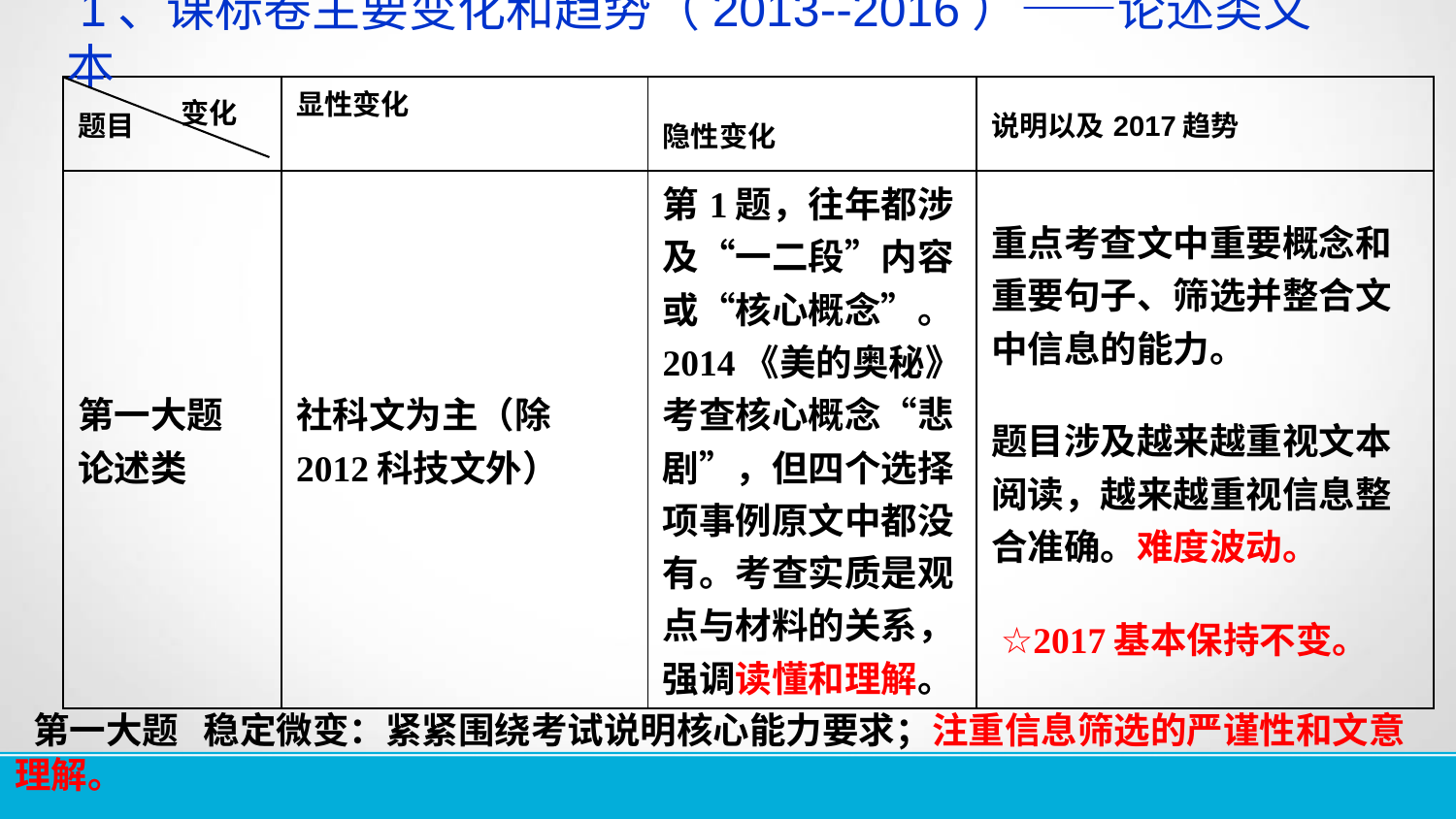

1、课标卷主要变化和趋势（2013--2016）——论述类文本
| 题目 | 显性变化 | 隐性变化 | 说明以及2017趋势 |
| --- | --- | --- | --- |
| 第一大题 论述类 | 社科文为主（除2012科技文外） | 第1题，往年都涉及“一二段”内容或“核心概念”。2014《美的奥秘》考查核心概念“悲剧”，但四个选择项事例原文中都没有。考查实质是观点与材料的关系，强调读懂和理解。 | 重点考查文中重要概念和重要句子、筛选并整合文中信息的能力。 题目涉及越来越重视文本阅读，越来越重视信息整合准确。难度波动。 ☆2017基本保持不变。 |
变化

 第一大题   稳定微变：紧紧围绕考试说明核心能力要求；注重信息筛选的严谨性和文意理解。